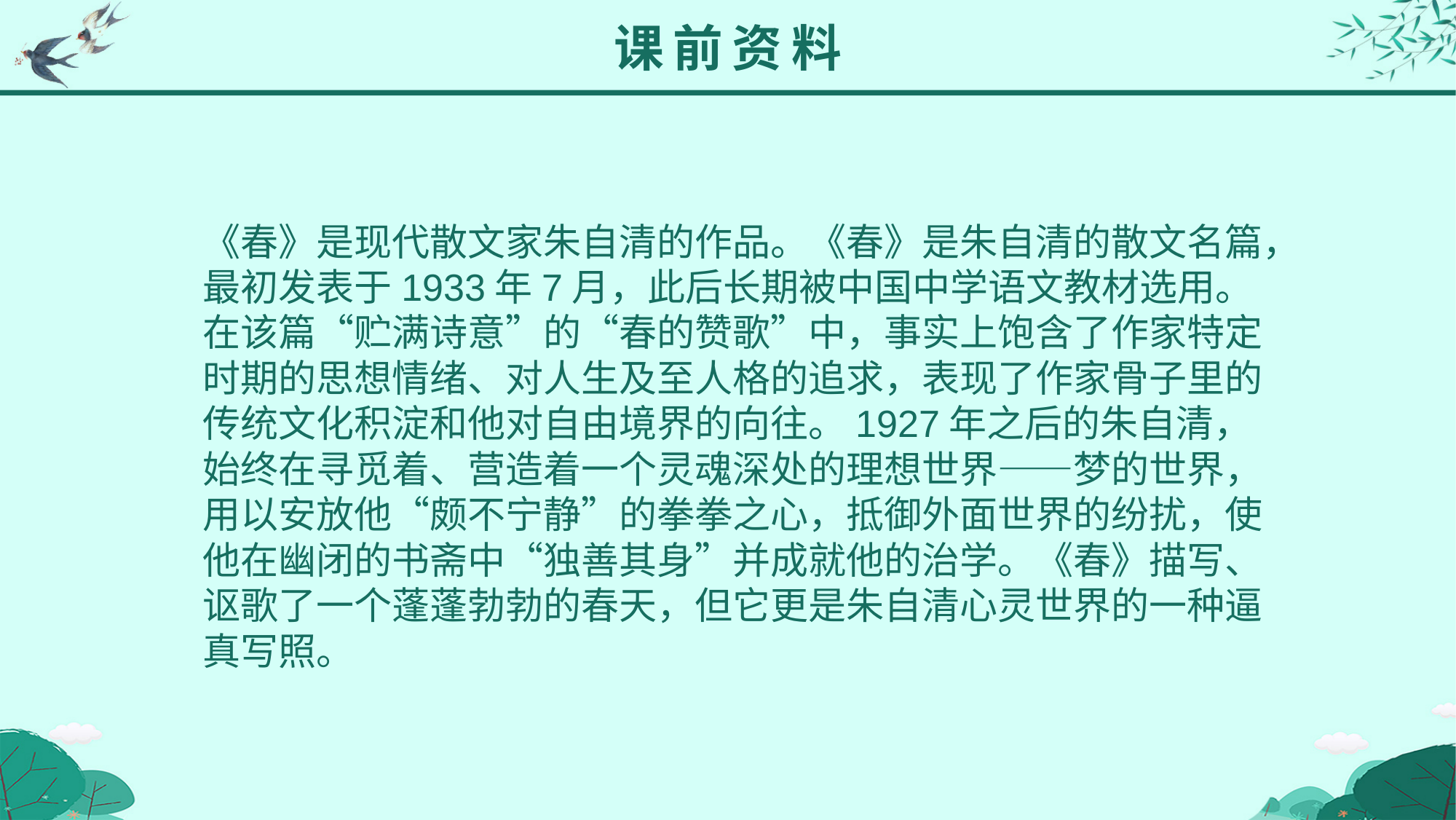

课前资料

《春》是现代散文家朱自清的作品。《春》是朱自清的散文名篇，最初发表于1933年7月，此后长期被中国中学语文教材选用。  在该篇“贮满诗意”的“春的赞歌”中，事实上饱含了作家特定时期的思想情绪、对人生及至人格的追求，表现了作家骨子里的传统文化积淀和他对自由境界的向往。1927年之后的朱自清，始终在寻觅着、营造着一个灵魂深处的理想世界——梦的世界，用以安放他“颇不宁静”的拳拳之心，抵御外面世界的纷扰，使他在幽闭的书斋中“独善其身”并成就他的治学。《春》描写、讴歌了一个蓬蓬勃勃的春天，但它更是朱自清心灵世界的一种逼真写照。